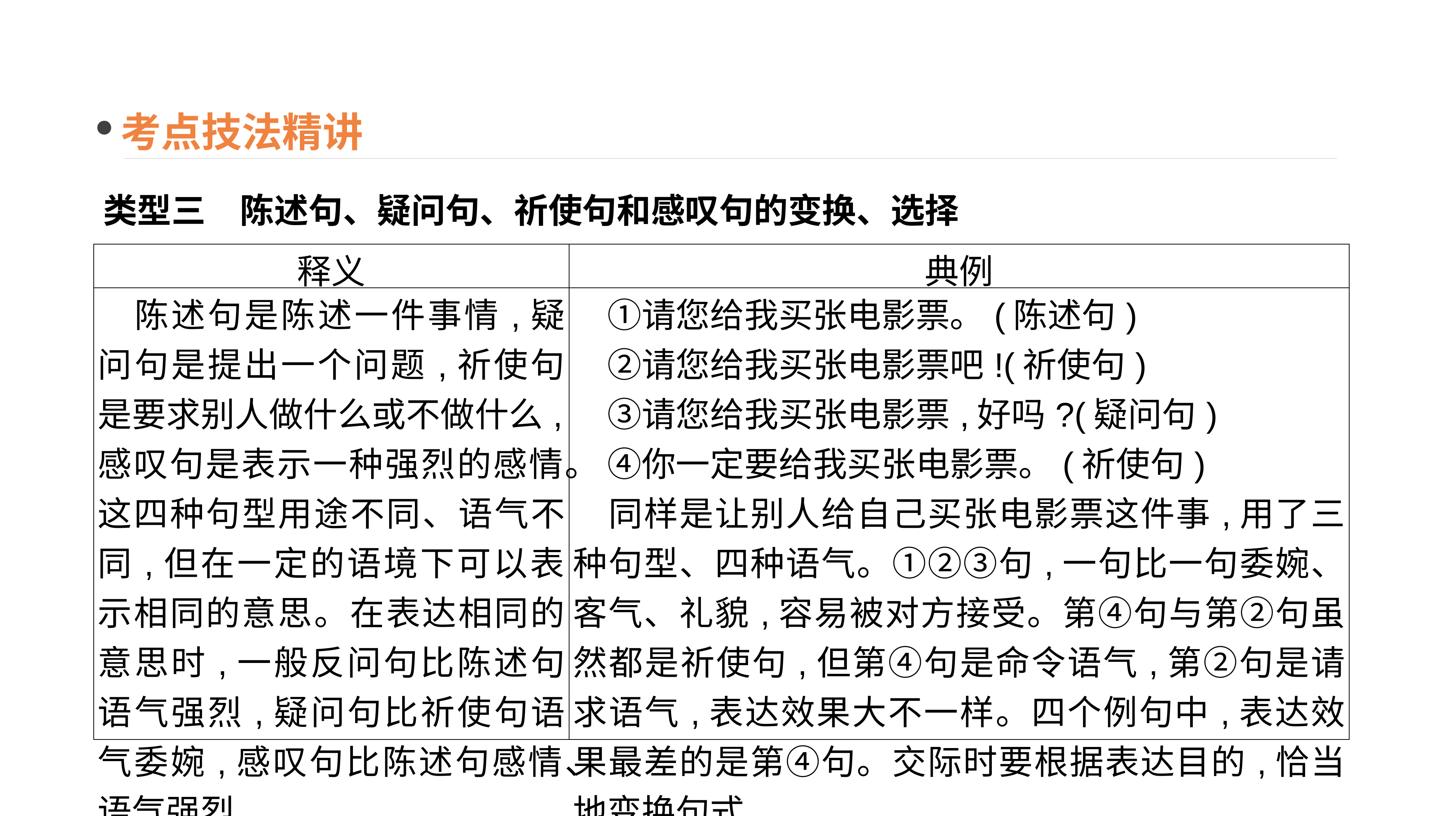

考点技法精讲

类型三　陈述句、疑问句、祈使句和感叹句的变换、选择

| 释义 | 典例 |
| --- | --- |
| 陈述句是陈述一件事情,疑问句是提出一个问题,祈使句是要求别人做什么或不做什么,感叹句是表示一种强烈的感情。这四种句型用途不同、语气不同,但在一定的语境下可以表示相同的意思。在表达相同的意思时,一般反问句比陈述句语气强烈,疑问句比祈使句语气委婉,感叹句比陈述句感情、语气强烈 | ①请您给我买张电影票。(陈述句) 　②请您给我买张电影票吧!(祈使句) 　③请您给我买张电影票,好吗?(疑问句) 　④你一定要给我买张电影票。(祈使句) 　同样是让别人给自己买张电影票这件事,用了三种句型、四种语气。①②③句,一句比一句委婉、客气、礼貌,容易被对方接受。第④句与第②句虽然都是祈使句,但第④句是命令语气,第②句是请求语气,表达效果大不一样。四个例句中,表达效果最差的是第④句。交际时要根据表达目的,恰当地变换句式 |